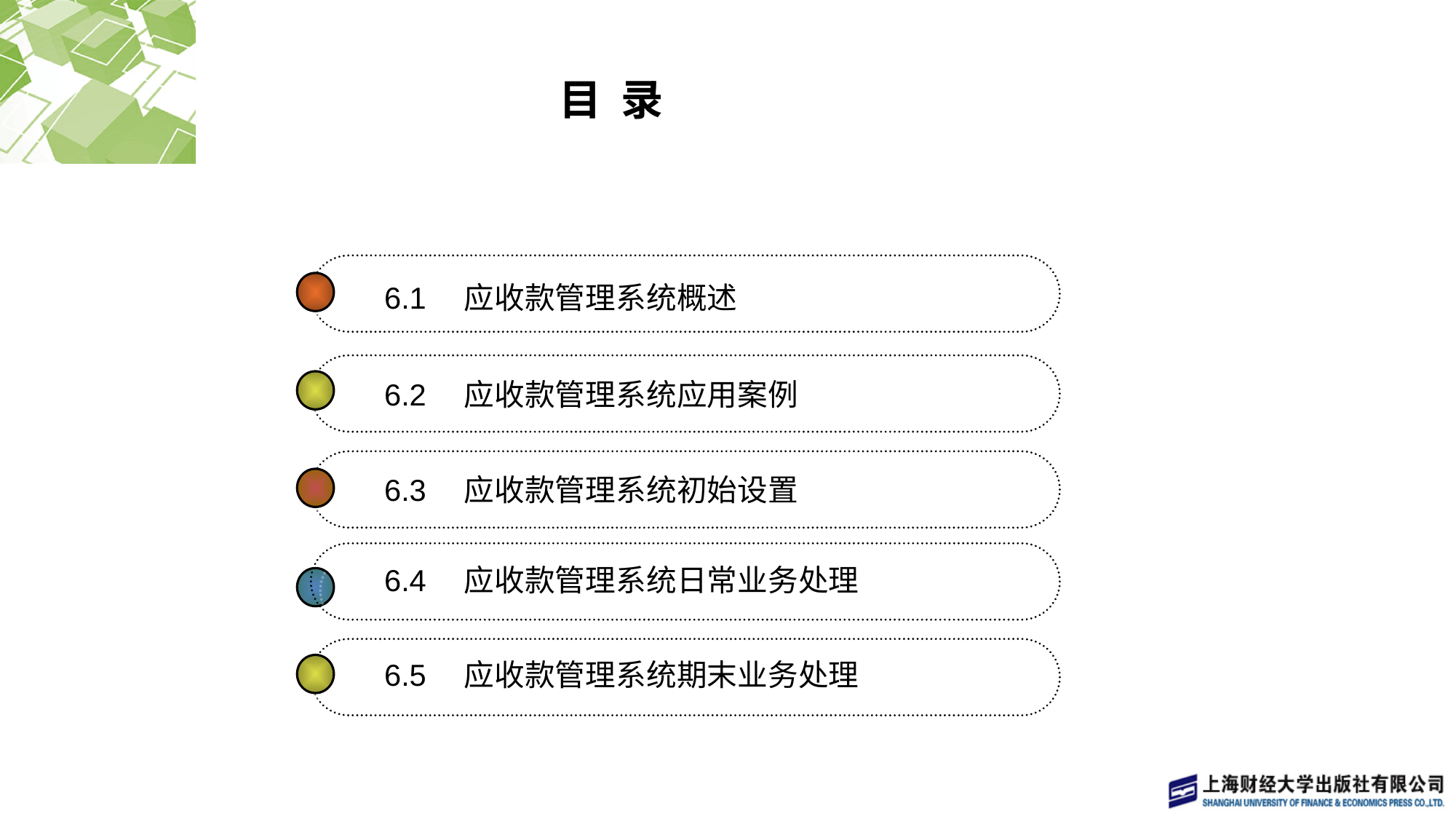

# 目  录

6.1　应收款管理系统概述

6.2　应收款管理系统应用案例

6.3　应收款管理系统初始设置

6.4　应收款管理系统日常业务处理

6.5　应收款管理系统期末业务处理